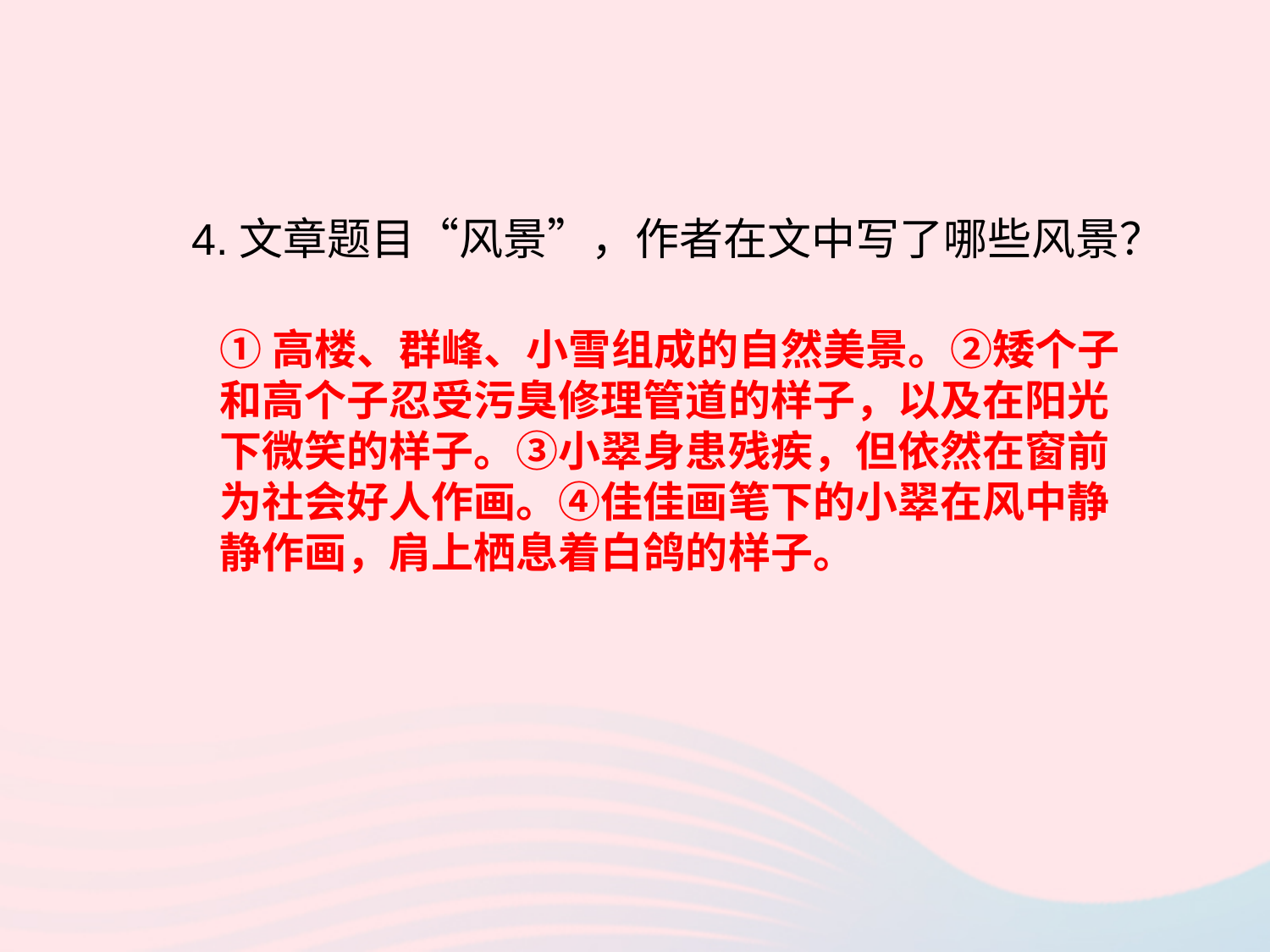

4.文章题目“风景”，作者在文中写了哪些风景？
①高楼、群峰、小雪组成的自然美景。②矮个子和高个子忍受污臭修理管道的样子，以及在阳光下微笑的样子。③小翠身患残疾，但依然在窗前为社会好人作画。④佳佳画笔下的小翠在风中静静作画，肩上栖息着白鸽的样子。